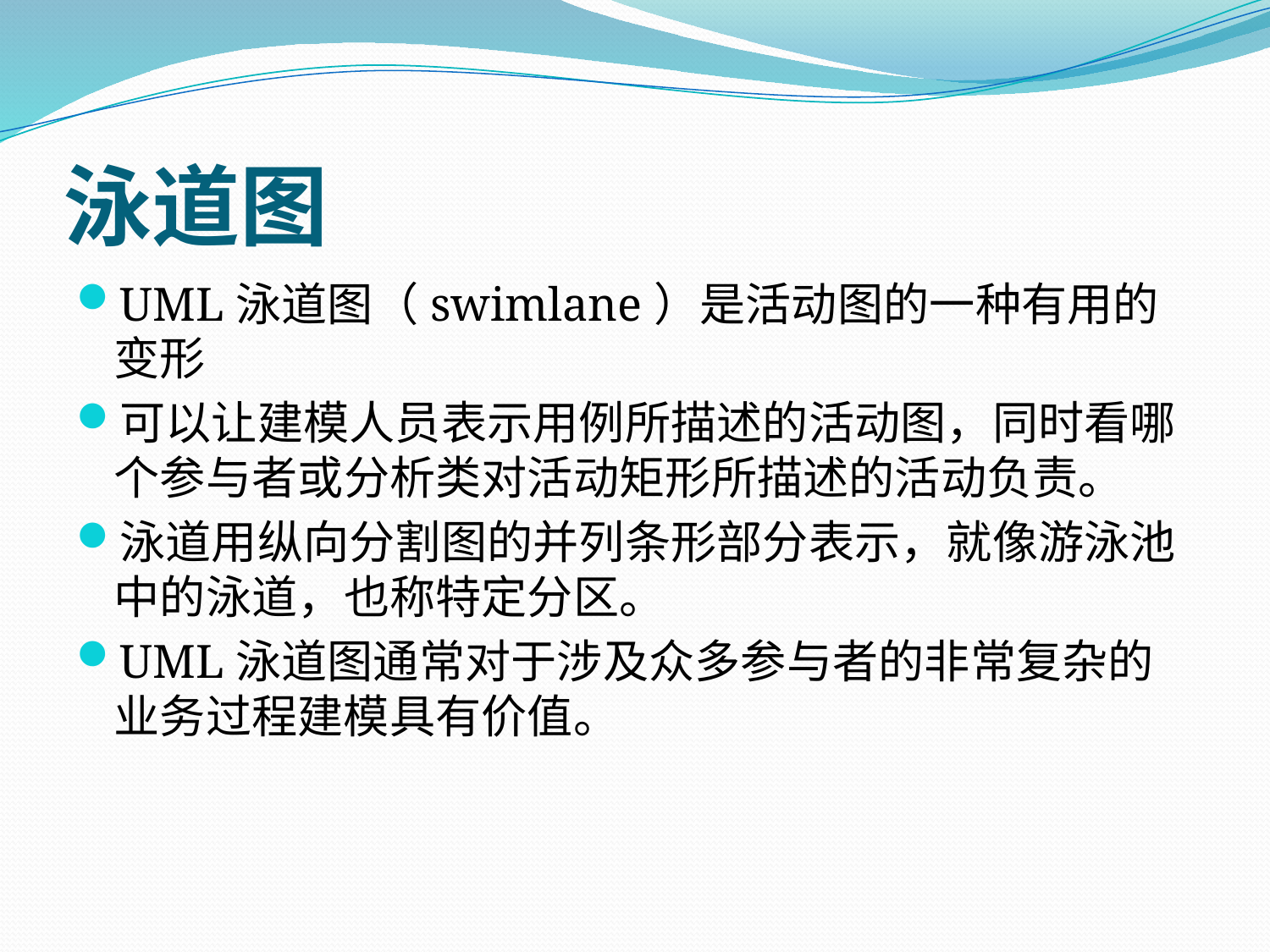

# 泳道图
UML泳道图（swimlane）是活动图的一种有用的变形
可以让建模人员表示用例所描述的活动图，同时看哪个参与者或分析类对活动矩形所描述的活动负责。
泳道用纵向分割图的并列条形部分表示，就像游泳池中的泳道，也称特定分区。
UML泳道图通常对于涉及众多参与者的非常复杂的业务过程建模具有价值。